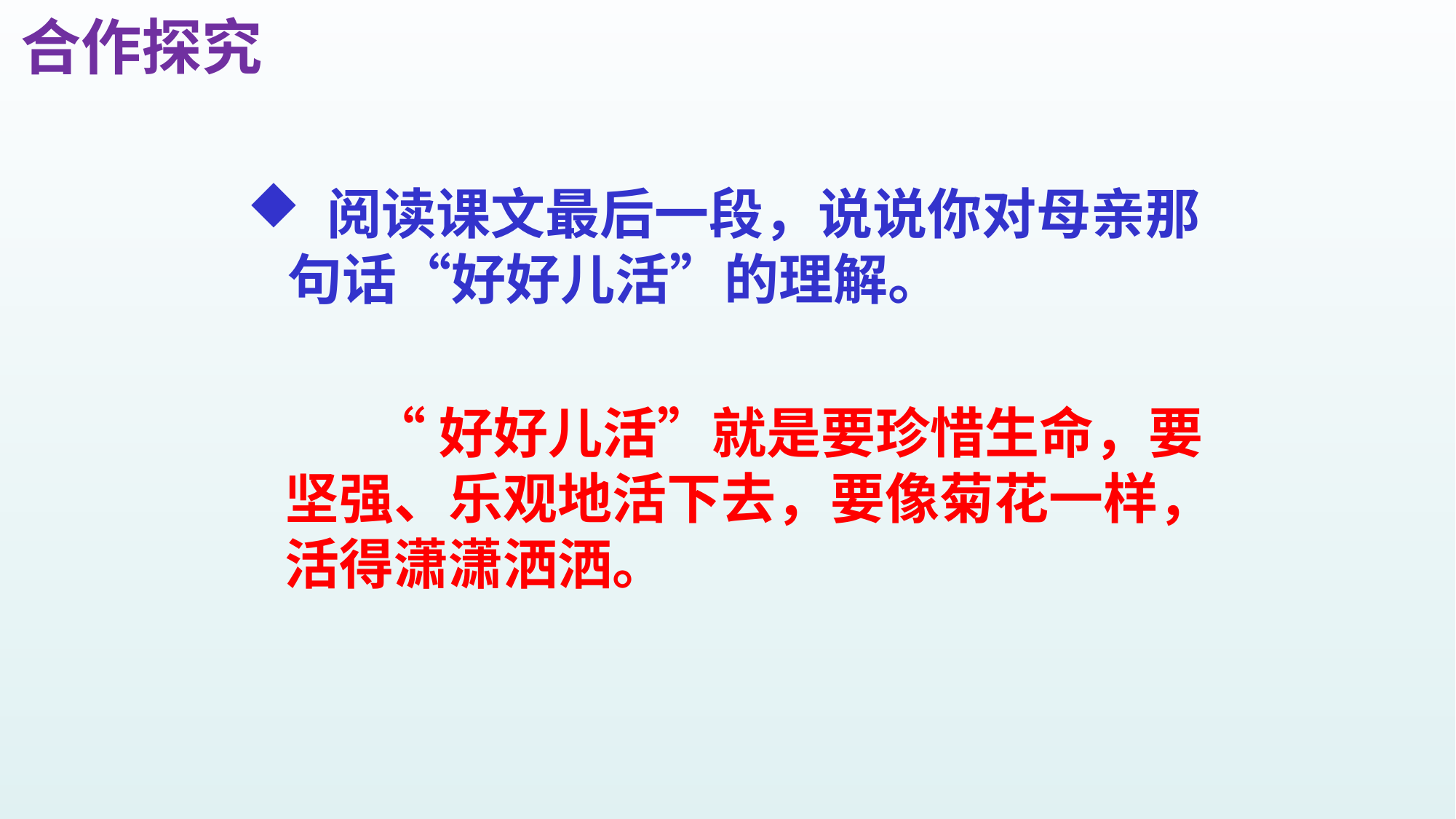

合作探究
 阅读课文最后一段，说说你对母亲那句话“好好儿活”的理解。
       “好好儿活”就是要珍惜生命，要坚强、乐观地活下去，要像菊花一样，活得潇潇洒洒。